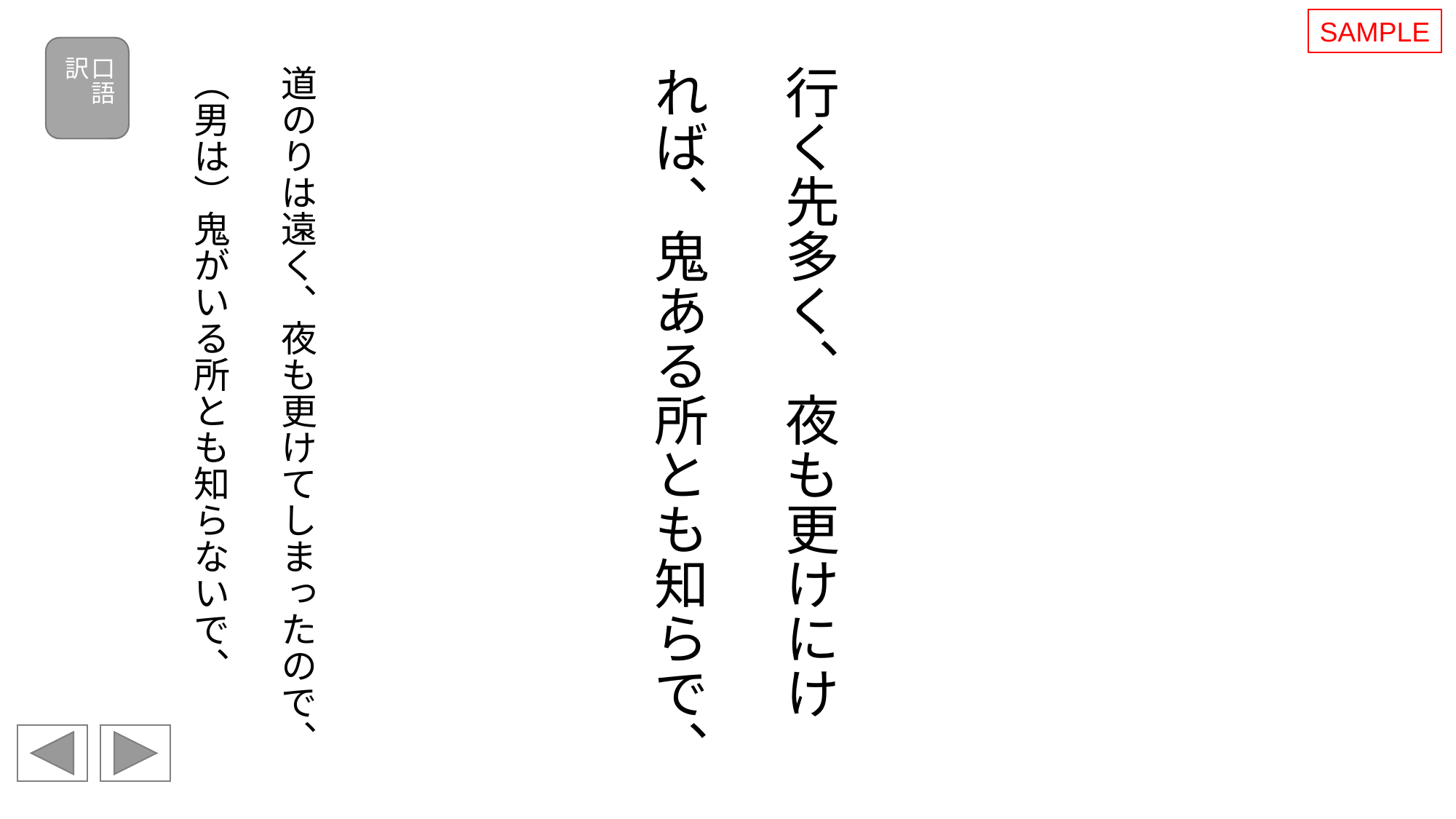

SAMPLE
口語訳
道のりは遠く、夜も更けてしまったので、（男は）鬼がいる所とも知らないで、
行く先多く、夜も更けにければ、鬼ある所とも知らで、